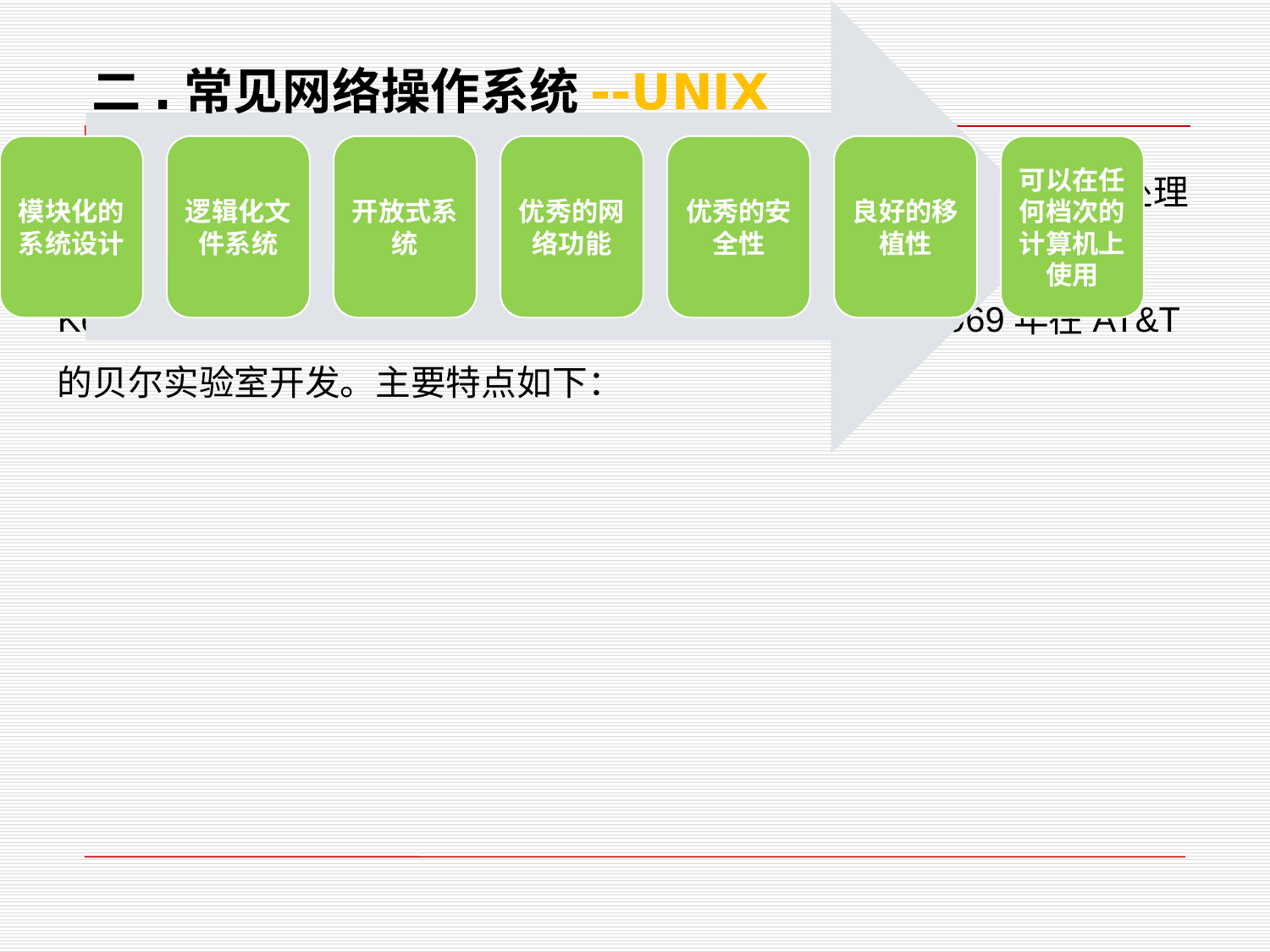

二.常见网络操作系统--UNIX
     UNIX操作系统是一个强大的多用户、多任务操作系统，支持多种处理器架构，按照操作系统的分类，属于分时操作系统，最早由KenThompson、Dennis Ritchie和Douglas McIlroy于1969年在AT&T的贝尔实验室开发。主要特点如下：
模块化的系统设计
逻辑化文件系统
开放式系统
优秀的网络功能
优秀的安全性
良好的移植性
可以在任何档次的计算机上使用
10